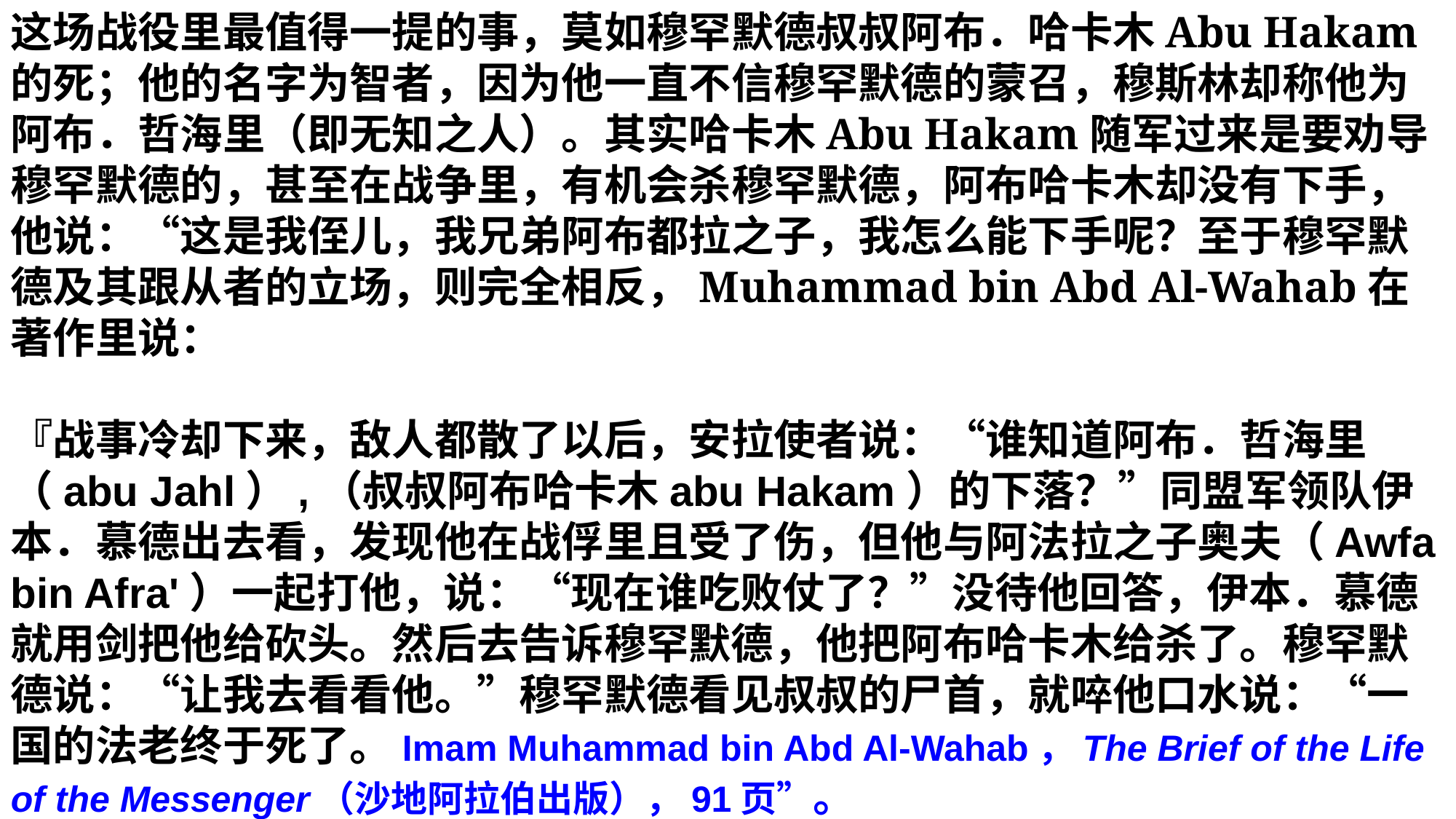

这场战役里最值得一提的事，莫如穆罕默德叔叔阿布．哈卡木Abu Hakam的死；他的名字为智者，因为他一直不信穆罕默德的蒙召，穆斯林却称他为阿布．哲海里（即无知之人）。其实哈卡木Abu Hakam随军过来是要劝导穆罕默德的，甚至在战争里，有机会杀穆罕默德，阿布哈卡木却没有下手，他说：“这是我侄儿，我兄弟阿布都拉之子，我怎么能下手呢？至于穆罕默德及其跟从者的立场，则完全相反，Muhammad bin Abd Al-Wahab在著作里说：

『战事冷却下来，敌人都散了以后，安拉使者说：“谁知道阿布．哲海里（abu Jahl）,（叔叔阿布哈卡木abu Hakam）的下落？”同盟军领队伊本．慕德出去看，发现他在战俘里且受了伤，但他与阿法拉之子奥夫（Awfa bin Afra'）一起打他，说：“现在谁吃败仗了？”没待他回答，伊本．慕德就用剑把他给砍头。然后去告诉穆罕默德，他把阿布哈卡木给杀了。穆罕默德说：“让我去看看他。”穆罕默德看见叔叔的尸首，就啐他口水说：“一国的法老终于死了。Imam Muhammad bin Abd Al-Wahab，The Brief of the Life of the Messenger（沙地阿拉伯出版），91页”。